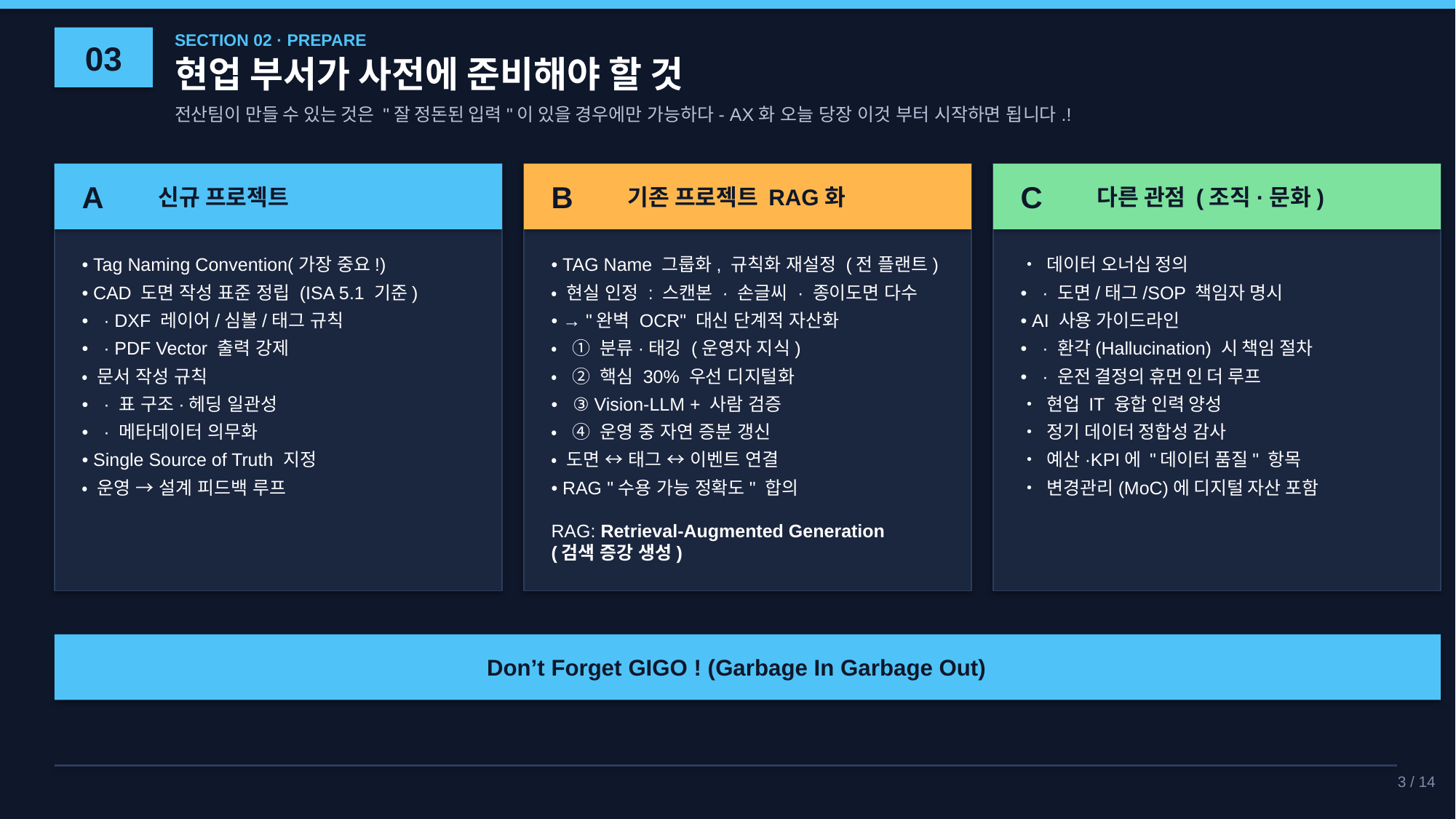

03
SECTION 02 · PREPARE
현업 부서가 사전에 준비해야 할 것
전산팀이 만들 수 있는 것은 "잘 정돈된 입력"이 있을 경우에만 가능하다- AX화 오늘 당장 이것 부터 시작하면 됩니다.!

A
신규 프로젝트

B
기존 프로젝트 RAG화

C
다른 관점 (조직·문화)
• Tag Naming Convention(가장 중요!)
• CAD 도면 작성 표준 정립 (ISA 5.1 기준)
•   · DXF 레이어/심볼/태그 규칙
•   · PDF Vector 출력 강제
• 문서 작성 규칙
•   · 표 구조·헤딩 일관성
•   · 메타데이터 의무화
• Single Source of Truth 지정
• 운영 → 설계 피드백 루프
• TAG Name 그룹화, 규칙화 재설정 (전 플랜트)
• 현실 인정 : 스캔본 · 손글씨 · 종이도면 다수
• → "완벽 OCR" 대신 단계적 자산화
•   ① 분류·태깅 (운영자 지식)
•   ② 핵심 30% 우선 디지털화
•   ③ Vision-LLM + 사람 검증
•   ④ 운영 중 자연 증분 갱신
• 도면 ↔ 태그 ↔ 이벤트 연결
• RAG "수용 가능 정확도" 합의
RAG: Retrieval-Augmented Generation
(검색 증강 생성)
• 데이터 오너십 정의
•   · 도면/태그/SOP 책임자 명시
• AI 사용 가이드라인
•   · 환각(Hallucination) 시 책임 절차
•   · 운전 결정의 휴먼 인 더 루프
• 현업 IT 융합 인력 양성
• 정기 데이터 정합성 감사
• 예산·KPI에 "데이터 품질" 항목
• 변경관리(MoC)에 디지털 자산 포함

Don’t Forget GIGO ! (Garbage In Garbage Out)

3 / 14